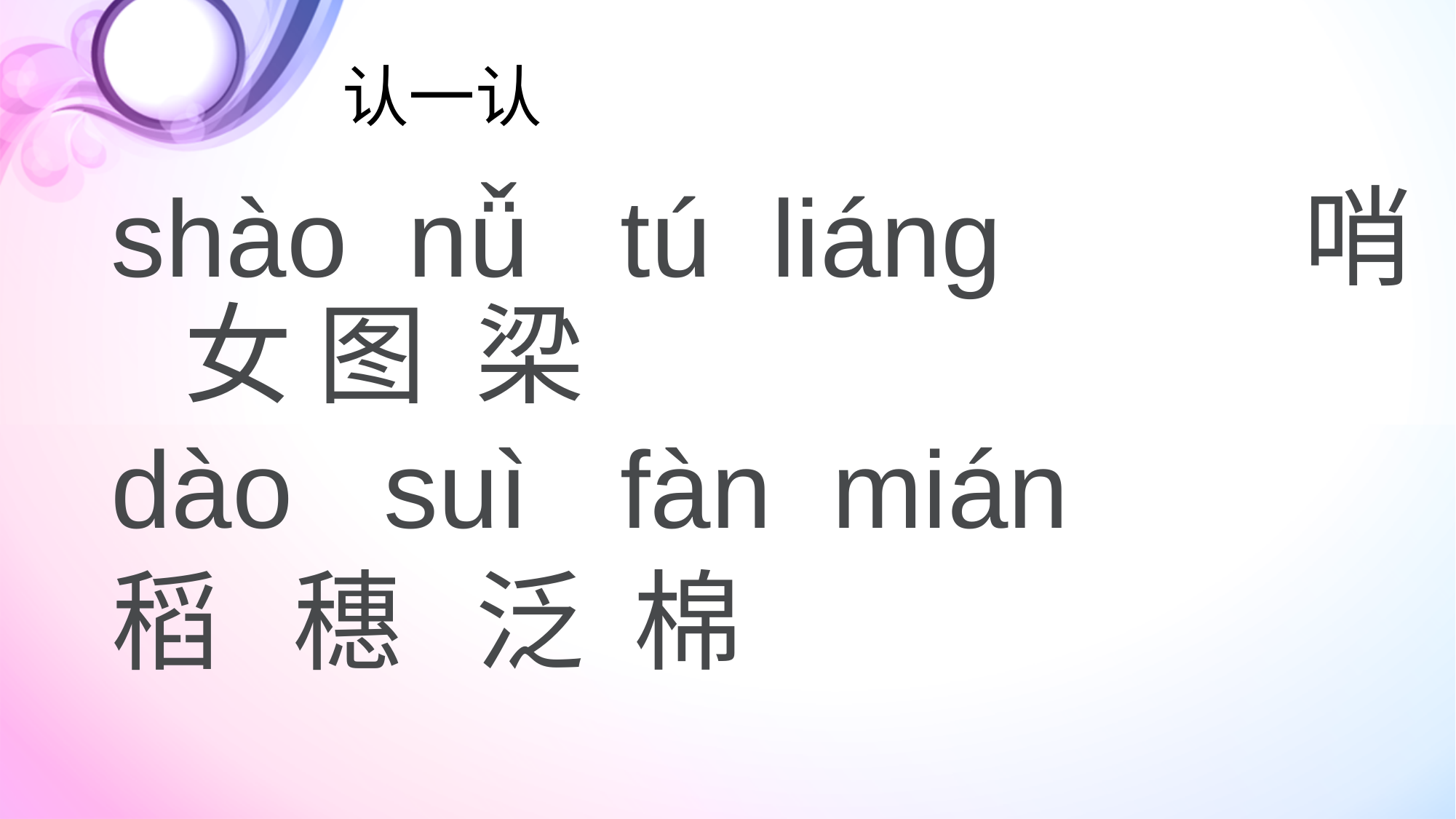

# 认一认
shào  nǚ   tú  liáng         哨    女 图  梁
dào   suì   fàn  mián
稻   穗   泛  棉